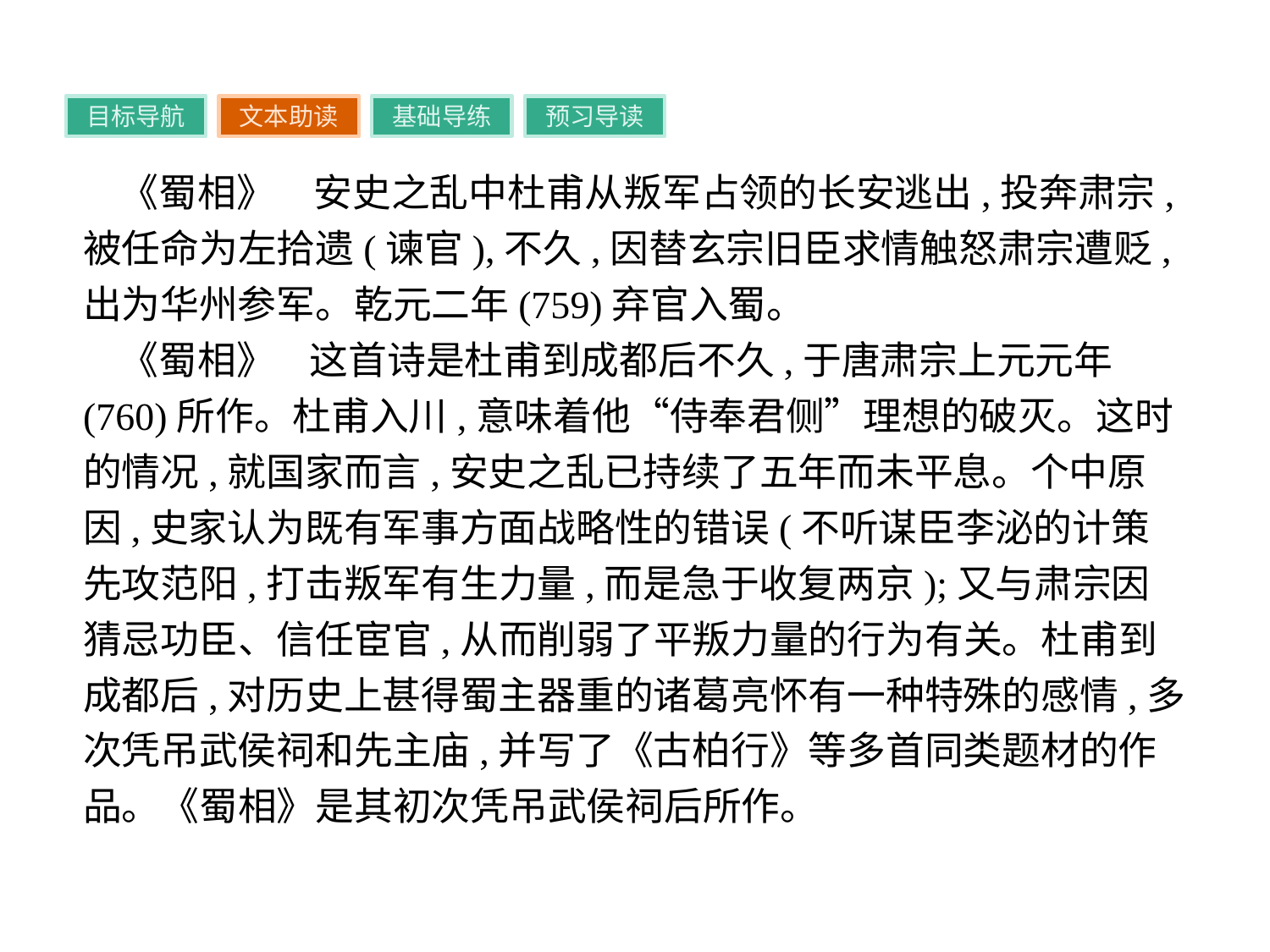

目标导航
文本助读
基础导练
预习导读
《蜀相》　安史之乱中杜甫从叛军占领的长安逃出,投奔肃宗,被任命为左拾遗(谏官),不久,因替玄宗旧臣求情触怒肃宗遭贬,出为华州参军。乾元二年(759)弃官入蜀。
《蜀相》    这首诗是杜甫到成都后不久,于唐肃宗上元元年(760)所作。杜甫入川,意味着他“侍奉君侧”理想的破灭。这时的情况,就国家而言,安史之乱已持续了五年而未平息。个中原因,史家认为既有军事方面战略性的错误(不听谋臣李泌的计策先攻范阳,打击叛军有生力量,而是急于收复两京);又与肃宗因猜忌功臣、信任宦官,从而削弱了平叛力量的行为有关。杜甫到成都后,对历史上甚得蜀主器重的诸葛亮怀有一种特殊的感情,多次凭吊武侯祠和先主庙,并写了《古柏行》等多首同类题材的作品。《蜀相》是其初次凭吊武侯祠后所作。